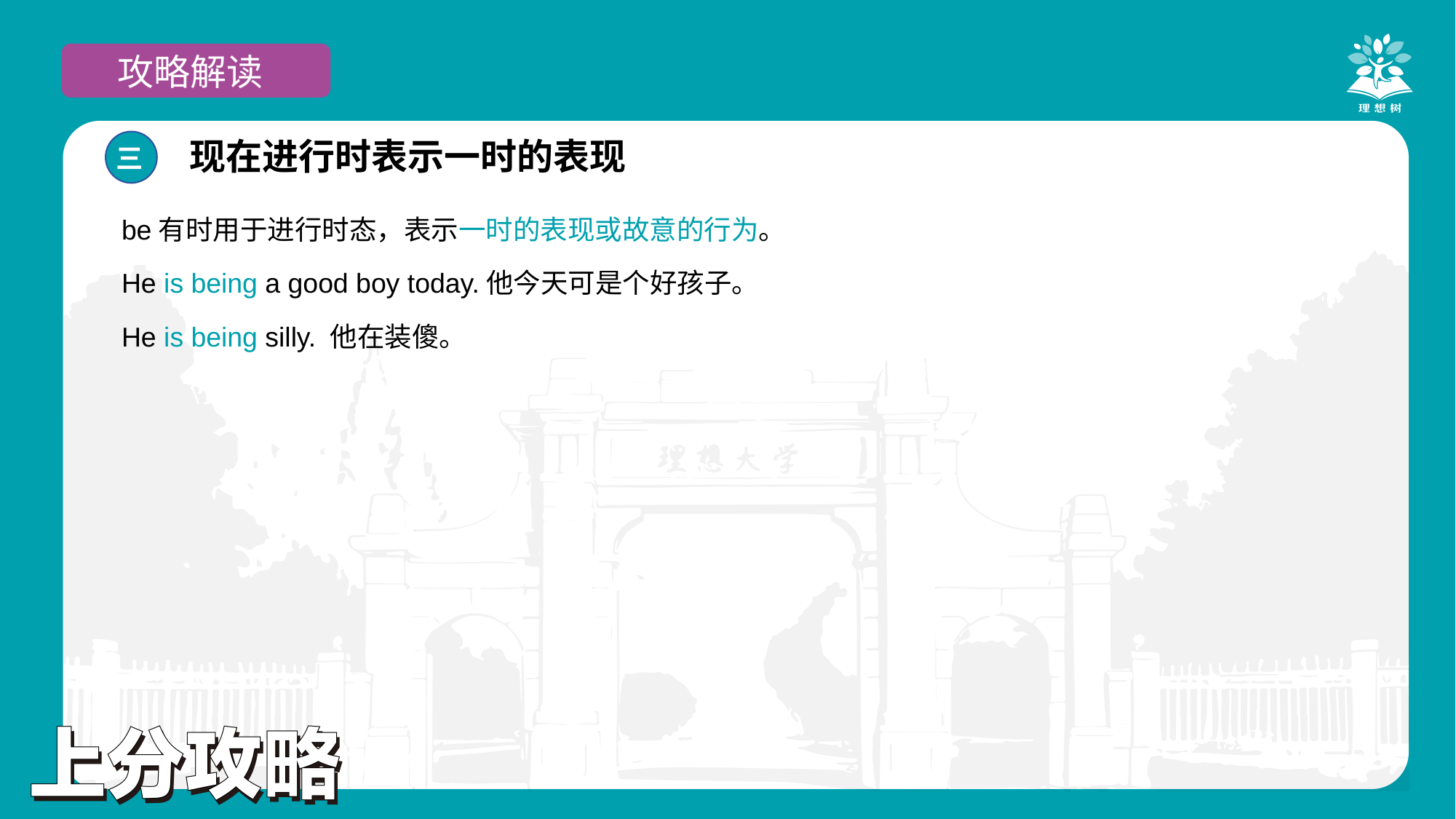

攻略解读
现在进行时表示一时的表现

三
be有时用于进行时态，表示一时的表现或故意的行为。
He is being a good boy today.他今天可是个好孩子。
He is being silly. 他在装傻。